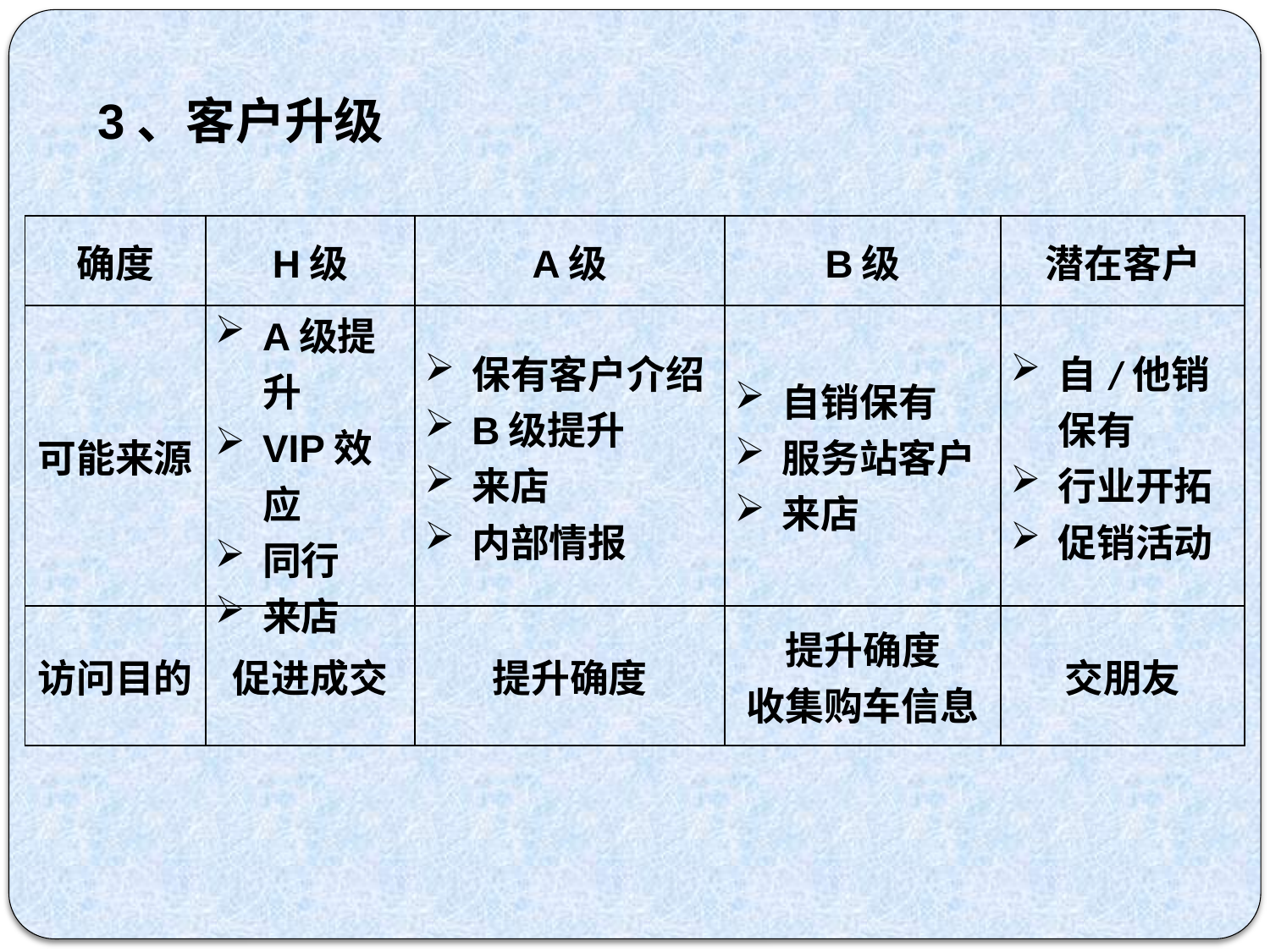

3、客户升级
| 确度 | H级 | A级 | B级 | 潜在客户 |
| --- | --- | --- | --- | --- |
| 可能来源 | A级提升 VIP效应 同行 来店 | 保有客户介绍 B级提升 来店 内部情报 | 自销保有 服务站客户 来店 | 自/他销保有 行业开拓 促销活动 |
| 访问目的 | 促进成交 | 提升确度 | 提升确度 收集购车信息 | 交朋友 |